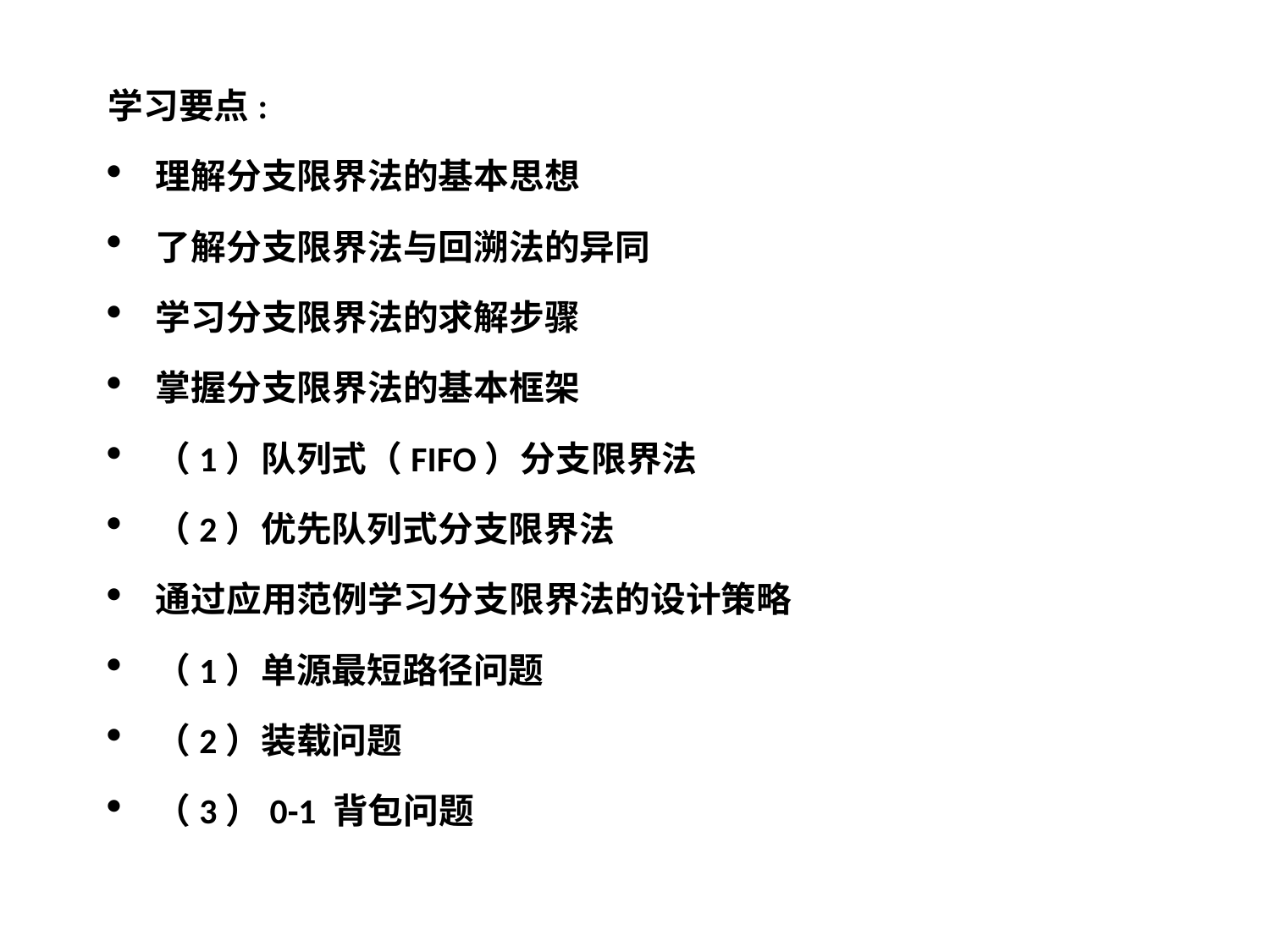

#
学习要点:
理解分支限界法的基本思想
了解分支限界法与回溯法的异同
学习分支限界法的求解步骤
掌握分支限界法的基本框架
（1）队列式（FIFO）分支限界法
（2）优先队列式分支限界法
通过应用范例学习分支限界法的设计策略
（1）单源最短路径问题
（2）装载问题
（3）0-1 背包问题